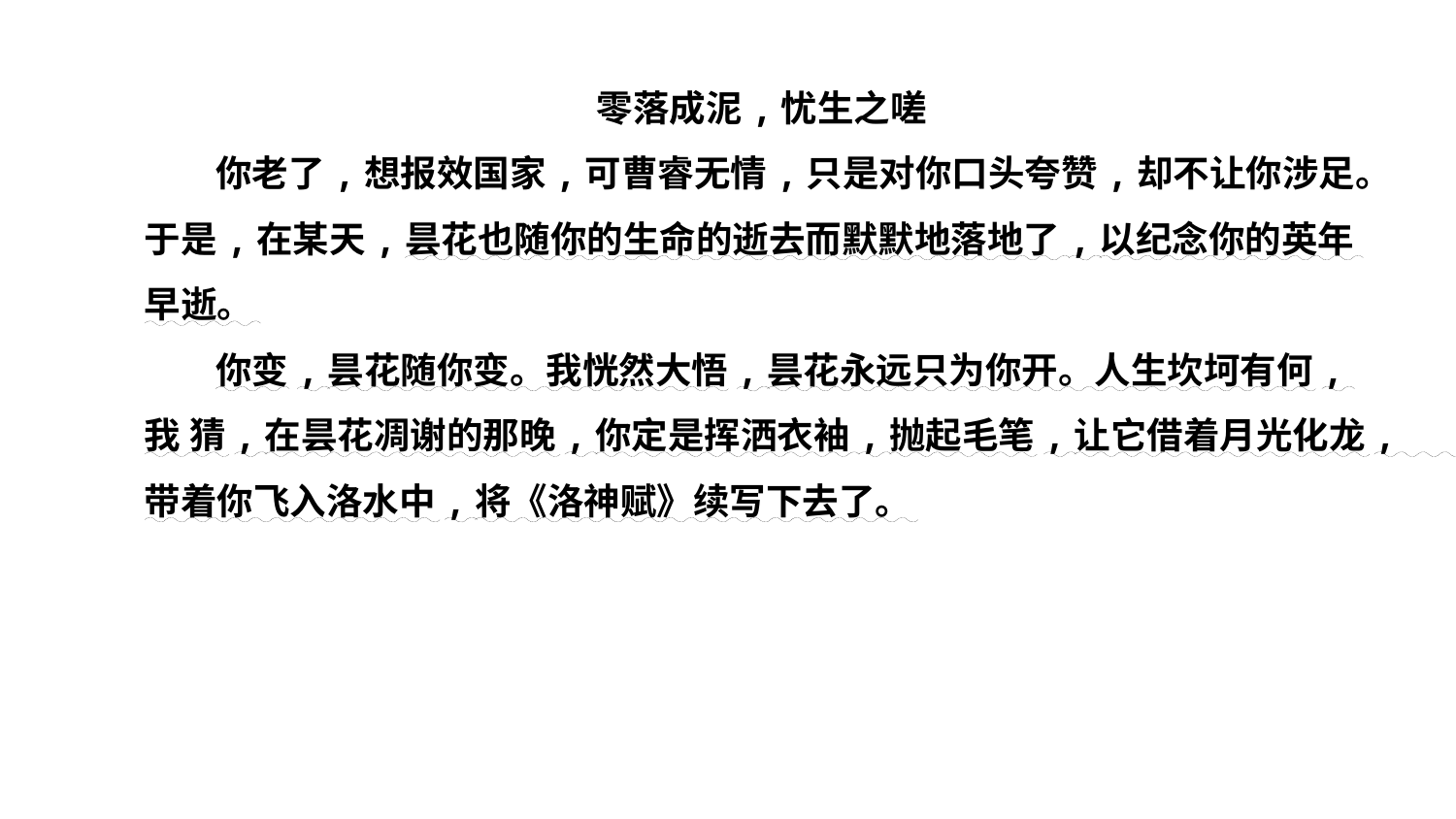

零落成泥,忧生之嗟
你老了,想报效国家,可曹睿无情,只是对你口头夸赞,却不让你涉足。于是,在某天,昙花也随你的生命的逝去而默默地落地了,以纪念你的英年早逝。
你变,昙花随你变。我恍然大悟,昙花永远只为你开。人生坎坷有何,我 猜,在昙花凋谢的那晚,你定是挥洒衣袖,抛起毛笔,让它借着月光化龙,带着你飞入洛水中,将《洛神赋》续写下去了。